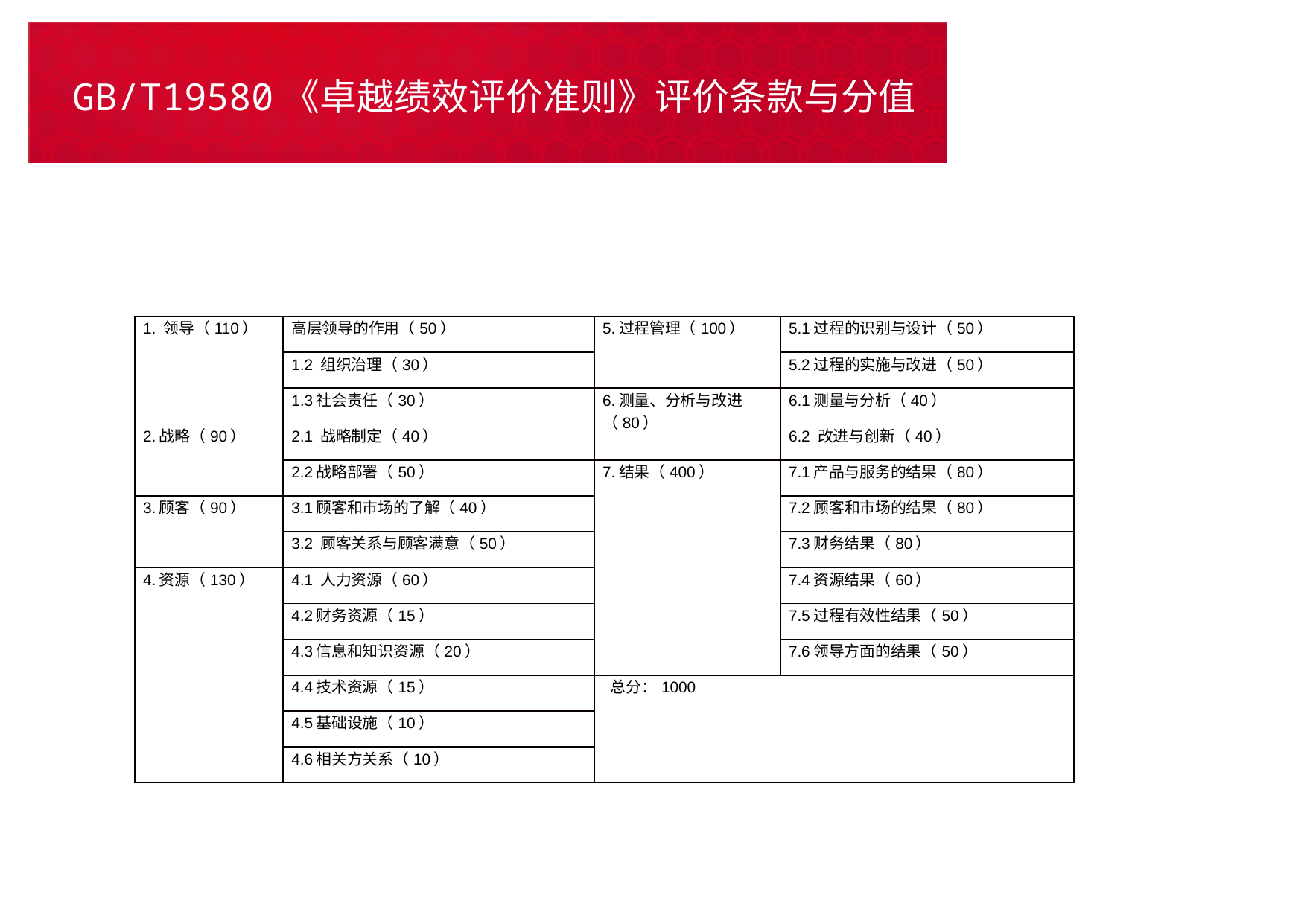

# GB/T19580《卓越绩效评价准则》评价条款与分值
| 1. 领导（110） | 高层领导的作用（50） | 5.过程管理（100） | 5.1过程的识别与设计（50） |
| --- | --- | --- | --- |
|  | 1.2 组织治理（30） |  | 5.2过程的实施与改进（50） |
|  | 1.3社会责任（30） | 6.测量、分析与改进（80） | 6.1测量与分析（40） |
| 2.战略（90） | 2.1 战略制定（40） |  | 6.2 改进与创新（40） |
|  | 2.2战略部署（50） | 7.结果（400） | 7.1产品与服务的结果（80） |
| 3.顾客（90） | 3.1顾客和市场的了解（40） |  | 7.2顾客和市场的结果（80） |
|  | 3.2 顾客关系与顾客满意（50） |  | 7.3财务结果（80） |
| 4.资源（130） | 4.1 人力资源（60） |  | 7.4资源结果（60） |
|  | 4.2财务资源（15） |  | 7.5过程有效性结果（50） |
|  | 4.3信息和知识资源（20） |  | 7.6领导方面的结果（50） |
|  | 4.4技术资源（15） | 总分：1000 |  |
|  | 4.5基础设施（10） |  |  |
|  | 4.6相关方关系（10） |  |  |